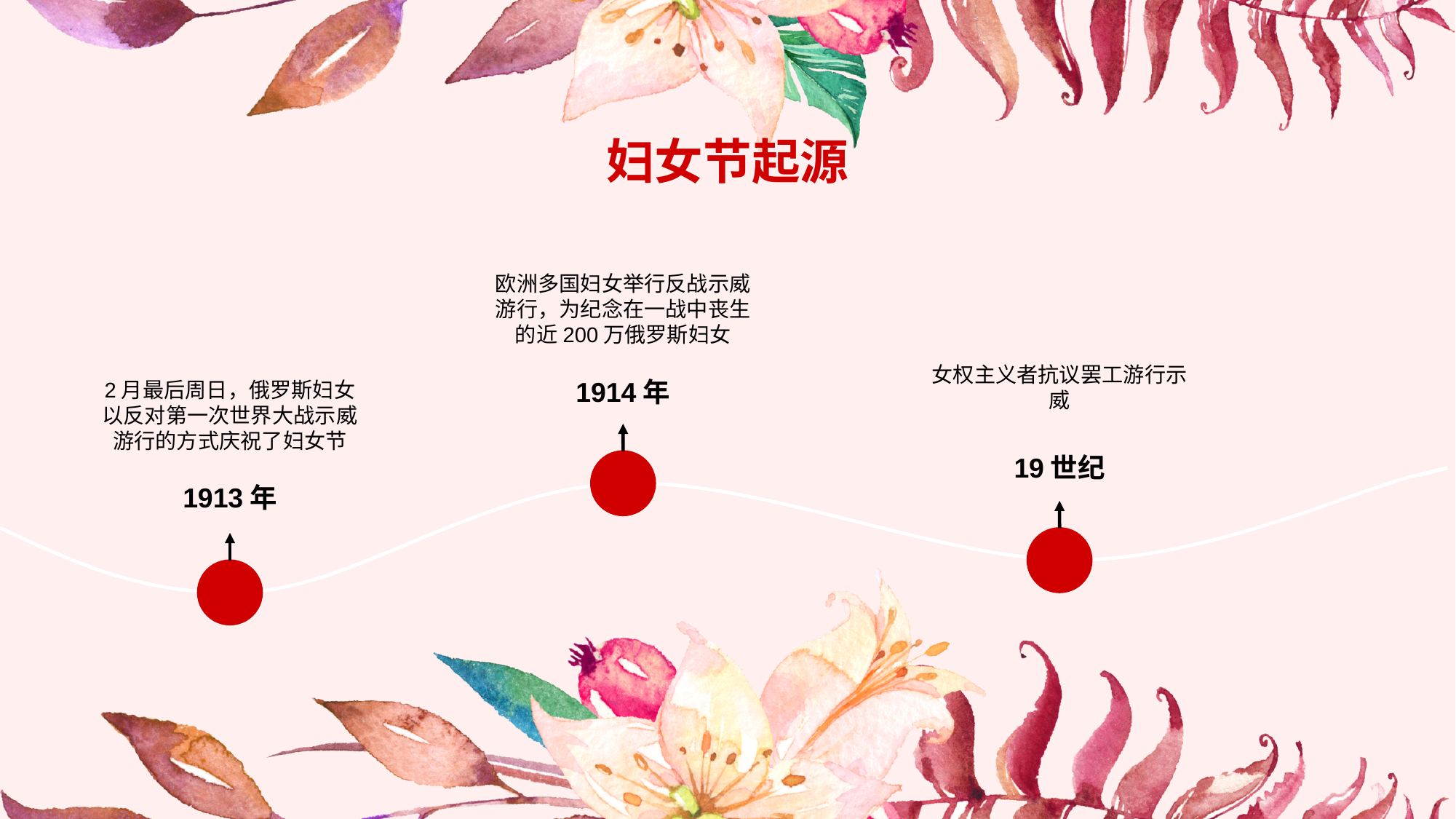

妇女节起源
欧洲多国妇女举行反战示威游行，为纪念在一战中丧生的近200万俄罗斯妇女
女权主义者抗议罢工游行示威
1914年
2月最后周日，俄罗斯妇女以反对第一次世界大战示威游行的方式庆祝了妇女节
19世纪

1913年